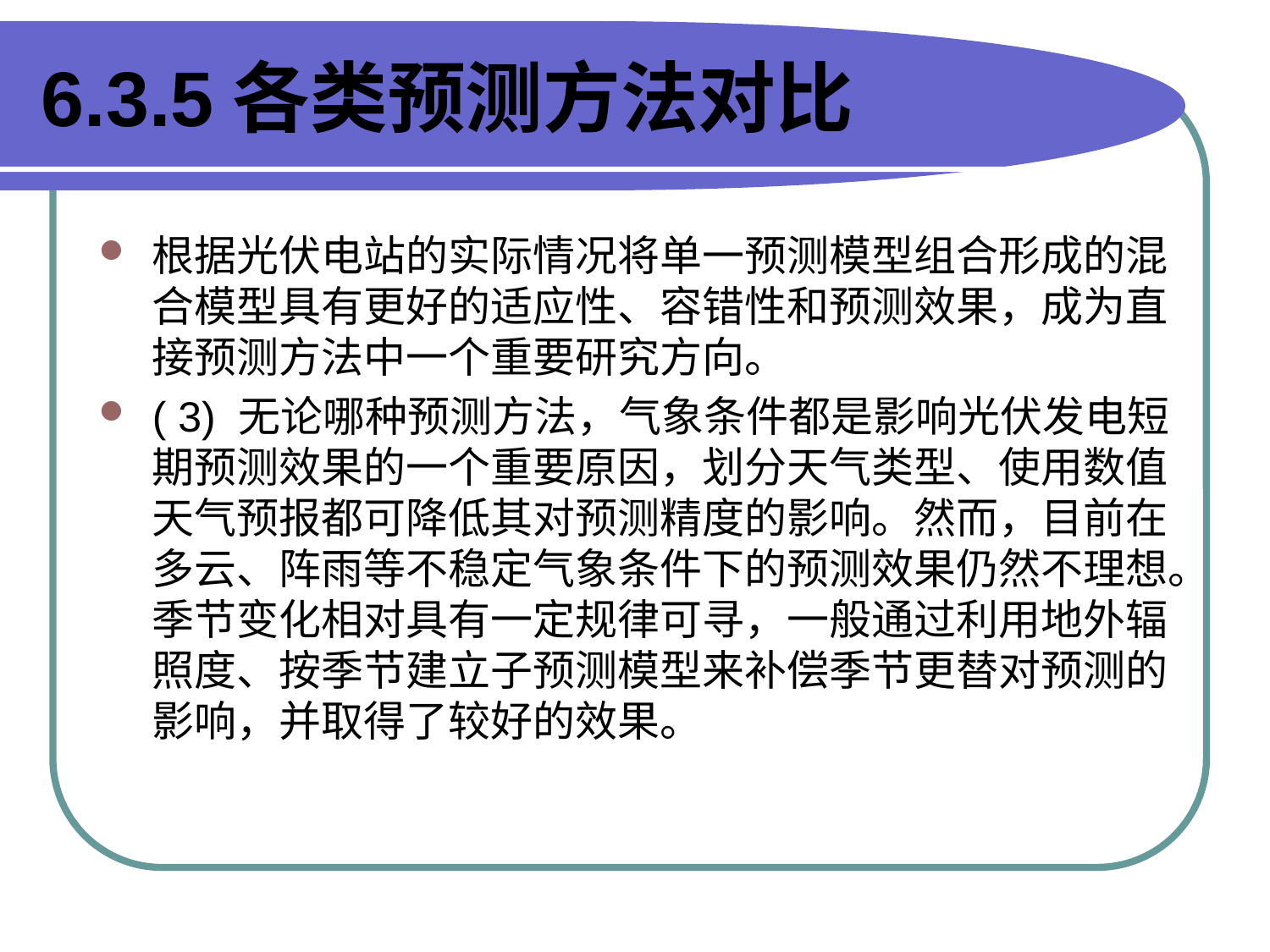

# 6.3.5各类预测方法对比
根据光伏电站的实际情况将单一预测模型组合形成的混合模型具有更好的适应性、容错性和预测效果，成为直接预测方法中一个重要研究方向。
( 3) 无论哪种预测方法，气象条件都是影响光伏发电短期预测效果的一个重要原因，划分天气类型、使用数值天气预报都可降低其对预测精度的影响。然而，目前在多云、阵雨等不稳定气象条件下的预测效果仍然不理想。季节变化相对具有一定规律可寻，一般通过利用地外辐照度、按季节建立子预测模型来补偿季节更替对预测的影响，并取得了较好的效果。

132